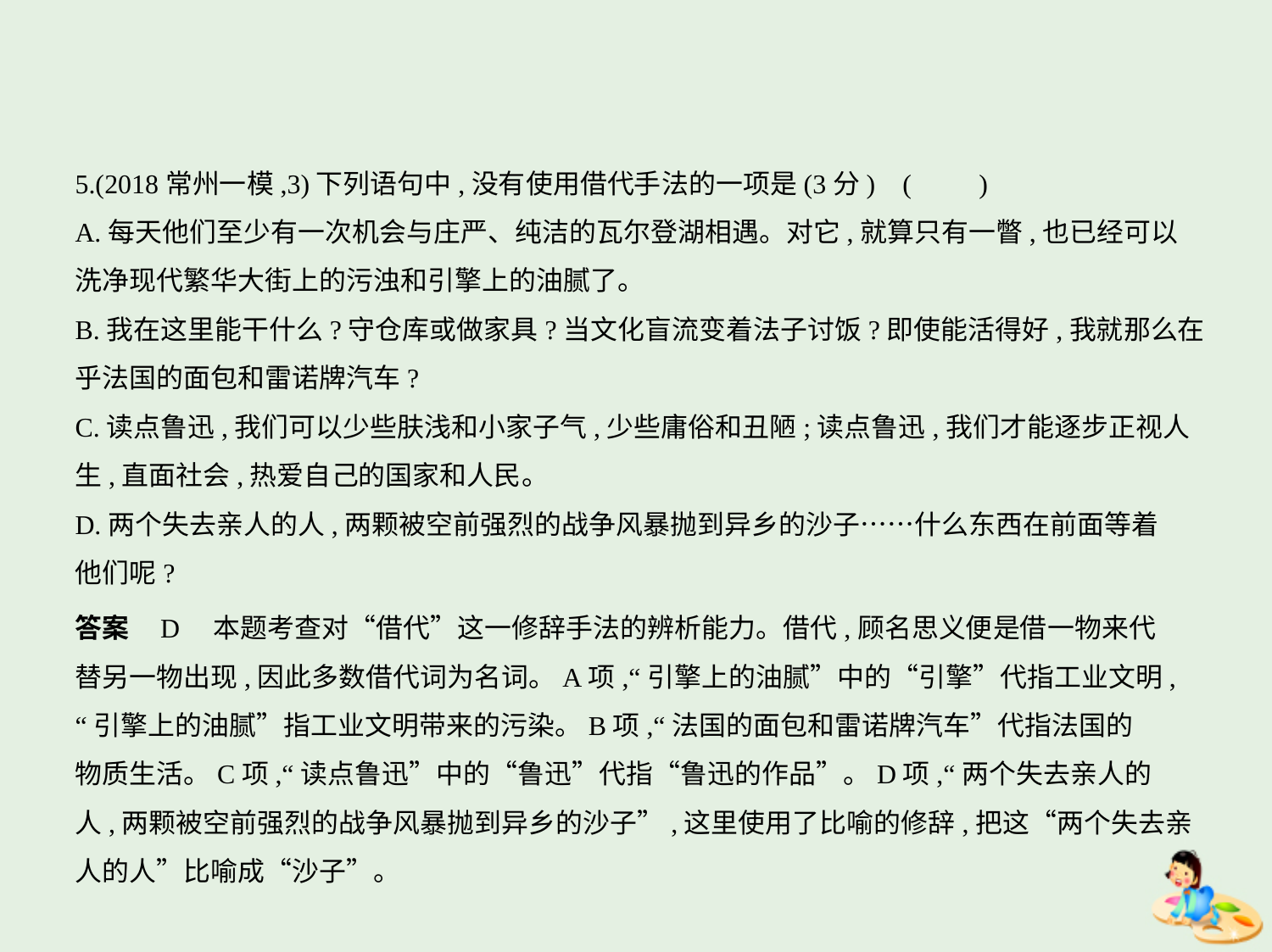

5.(2018常州一模,3)下列语句中,没有使用借代手法的一项是(3分) (　　)
A.每天他们至少有一次机会与庄严、纯洁的瓦尔登湖相遇。对它,就算只有一瞥,也已经可以
洗净现代繁华大街上的污浊和引擎上的油腻了。
B.我在这里能干什么?守仓库或做家具?当文化盲流变着法子讨饭?即使能活得好,我就那么在
乎法国的面包和雷诺牌汽车?
C.读点鲁迅,我们可以少些肤浅和小家子气,少些庸俗和丑陋;读点鲁迅,我们才能逐步正视人
生,直面社会,热爱自己的国家和人民。
D.两个失去亲人的人,两颗被空前强烈的战争风暴抛到异乡的沙子……什么东西在前面等着
他们呢?
答案    D　本题考查对“借代”这一修辞手法的辨析能力。借代,顾名思义便是借一物来代
替另一物出现,因此多数借代词为名词。A项,“引擎上的油腻”中的“引擎”代指工业文明,
“引擎上的油腻”指工业文明带来的污染。B项,“法国的面包和雷诺牌汽车”代指法国的
物质生活。C项,“读点鲁迅”中的“鲁迅”代指“鲁迅的作品”。D项,“两个失去亲人的
人,两颗被空前强烈的战争风暴抛到异乡的沙子”,这里使用了比喻的修辞,把这“两个失去亲
人的人”比喻成“沙子”。